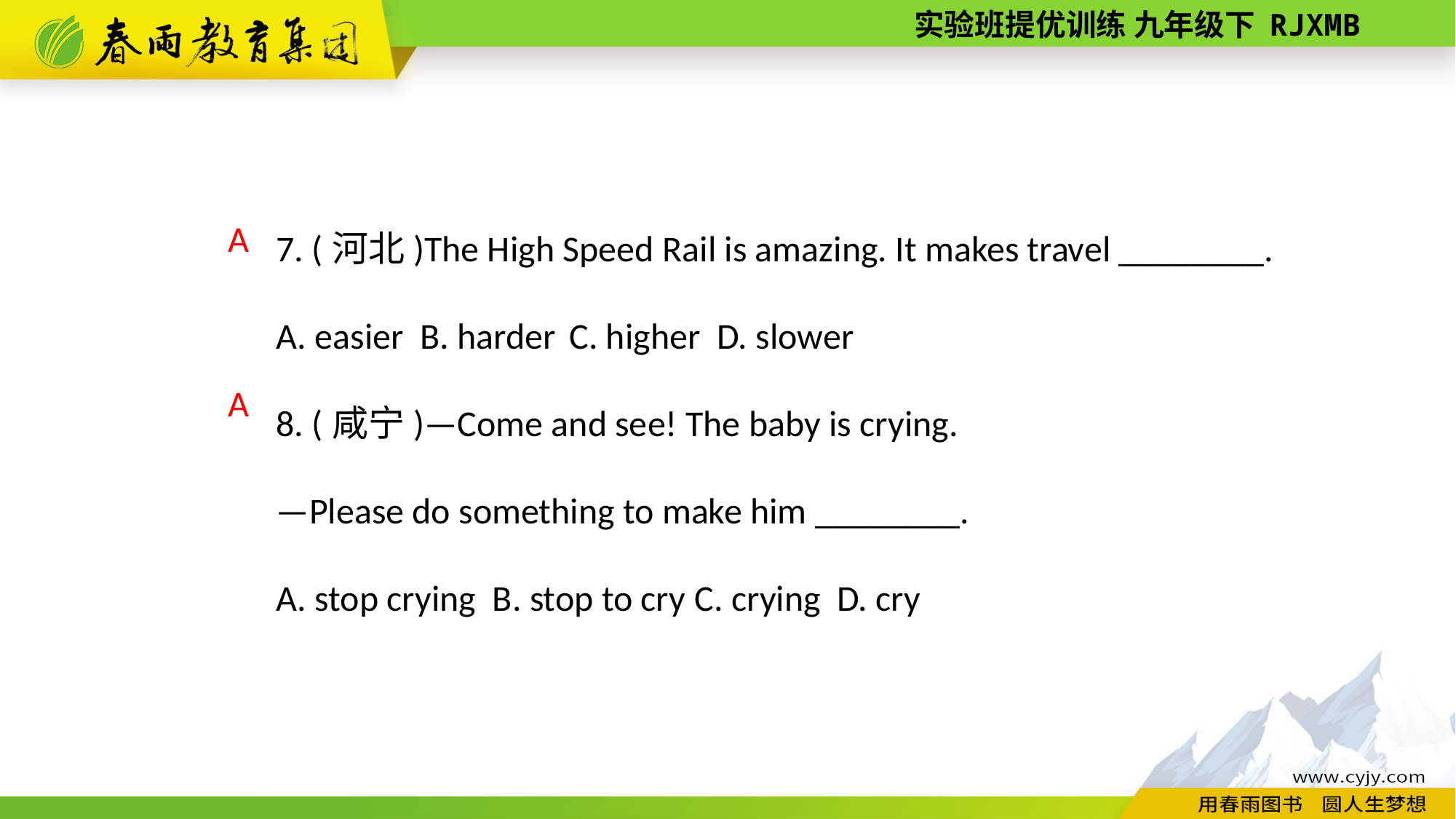

7. (河北)The High Speed Rail is amazing. It makes travel ________.
A. easier  B. harder   C. higher  D. slower
8. (咸宁)—Come and see! The baby is crying.
—Please do something to make him ________.
A. stop crying  B. stop to cry  C. crying  D. cry
A
A